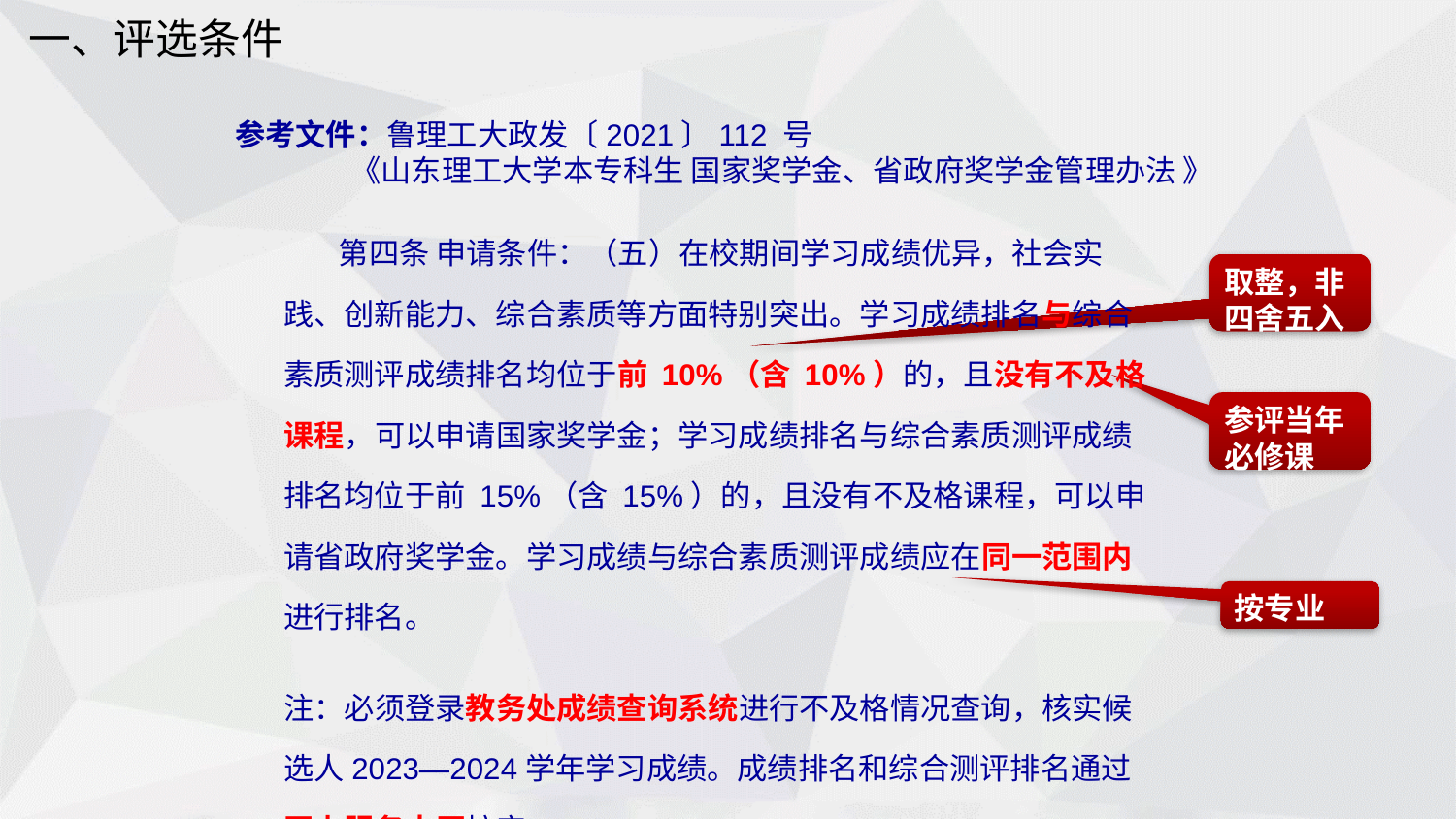

一、评选条件
参考文件：鲁理工大政发〔2021〕112 号
                《山东理工大学本专科生 国家奖学金、省政府奖学金管理办法 》
       第四条 申请条件：（五）在校期间学习成绩优异，社会实践、创新能力、综合素质等方面特别突出。学习成绩排名与综合素质测评成绩排名均位于前 10%（含 10%）的，且没有不及格课程，可以申请国家奖学金；学习成绩排名与综合素质测评成绩排名均位于前 15%（含 15%）的，且没有不及格课程，可以申请省政府奖学金。学习成绩与综合素质测评成绩应在同一范围内进行排名。

注：必须登录教务处成绩查询系统进行不及格情况查询，核实候选人2023—2024学年学习成绩。成绩排名和综合测评排名通过网上服务大厅核实。
取整，非四舍五入
参评当年必修课
按专业